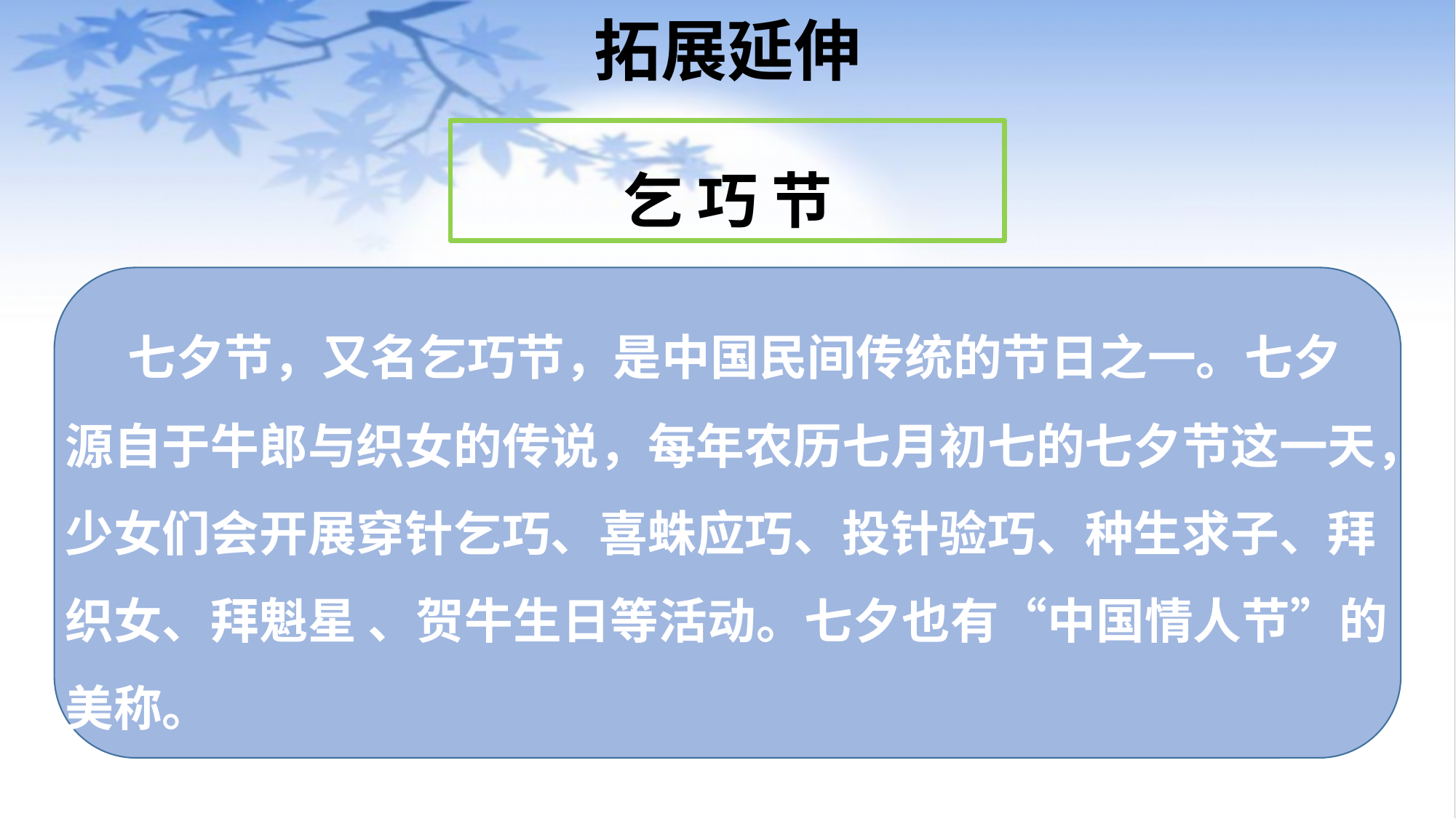

拓展延伸
乞 巧 节

    七夕节，又名乞巧节，是中国民间传统的节日之一。七夕源自于牛郎与织女的传说，每年农历七月初七的七夕节这一天，少女们会开展穿针乞巧、喜蛛应巧、投针验巧、种生求子、拜织女、拜魁星 、贺牛生日等活动。七夕也有“中国情人节”的美称。